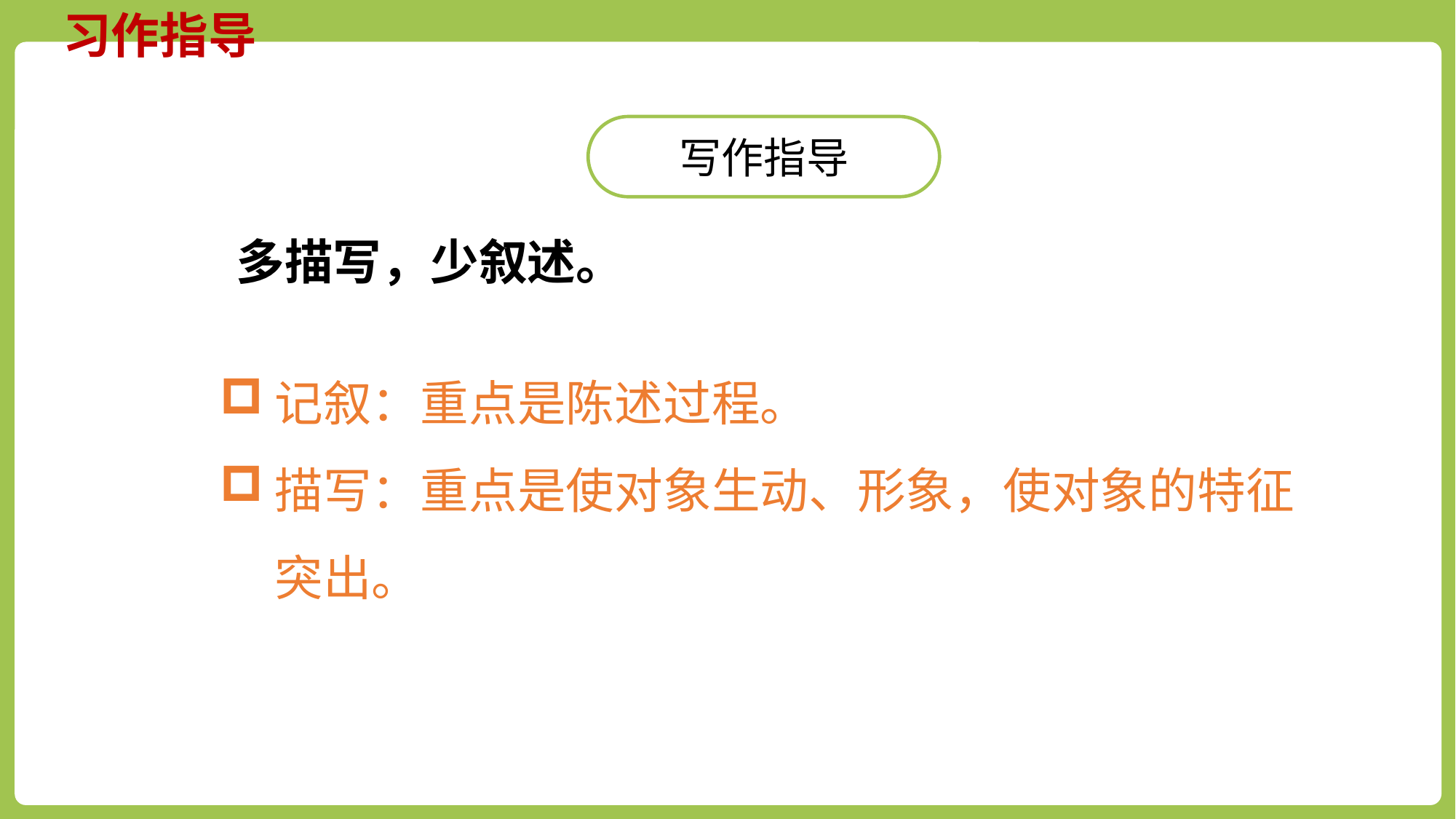

习作指导
写作指导
多描写，少叙述。
记叙：重点是陈述过程。
描写：重点是使对象生动、形象，使对象的特征突出。